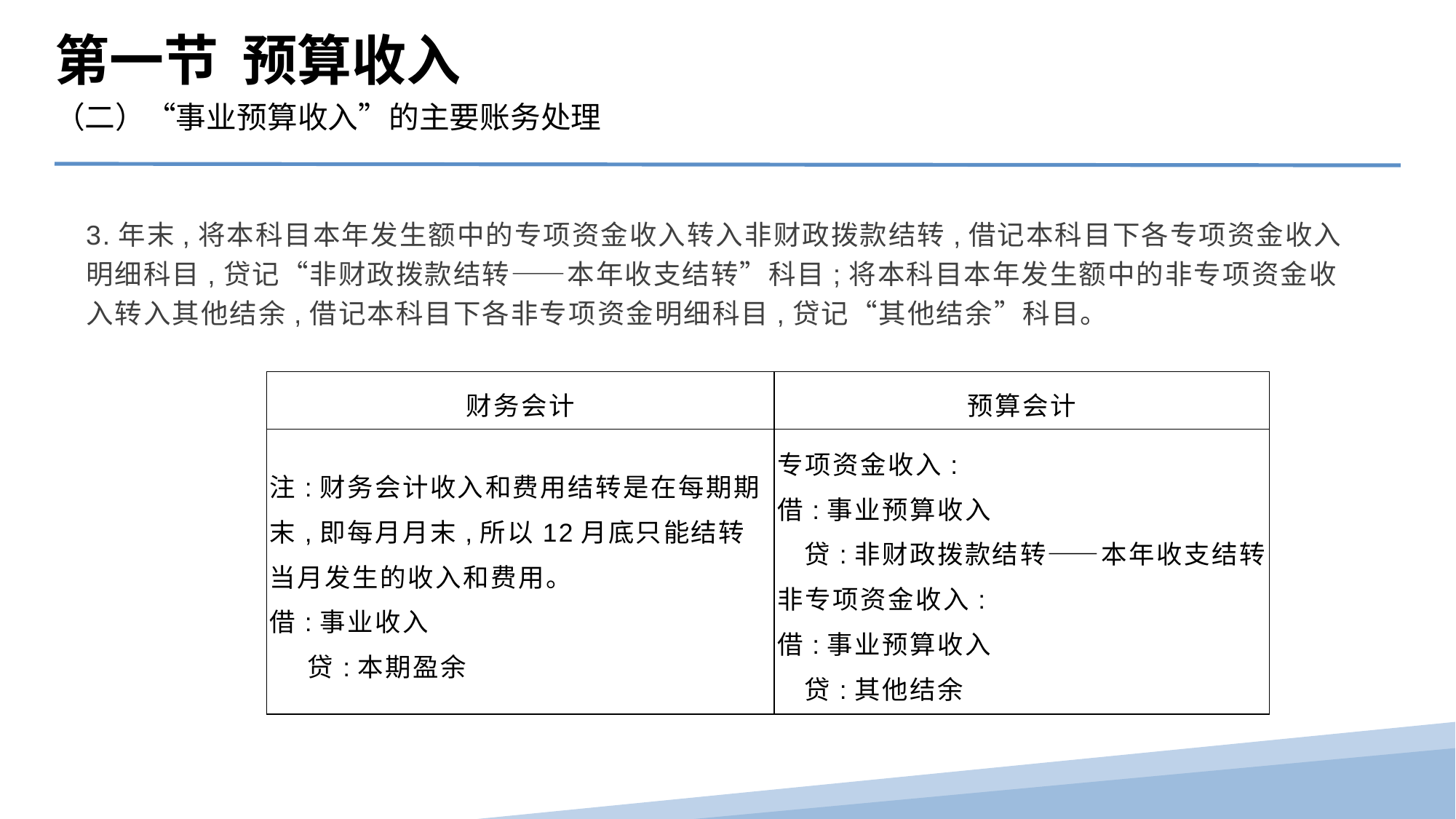

第一节  预算收入
（二）“事业预算收入”的主要账务处理
3.年末,将本科目本年发生额中的专项资金收入转入非财政拨款结转,借记本科目下各专项资金收入明细科目,贷记“非财政拨款结转——本年收支结转”科目;将本科目本年发生额中的非专项资金收入转入其他结余,借记本科目下各非专项资金明细科目,贷记“其他结余”科目。
| 财务会计 | 预算会计 |
| --- | --- |
| 注:财务会计收入和费用结转是在每期期末,即每月月末,所以12月底只能结转当月发生的收入和费用。 借:事业收入 贷:本期盈余 | 专项资金收入: 借:事业预算收入 贷:非财政拨款结转——本年收支结转 非专项资金收入: 借:事业预算收入 贷:其他结余 |